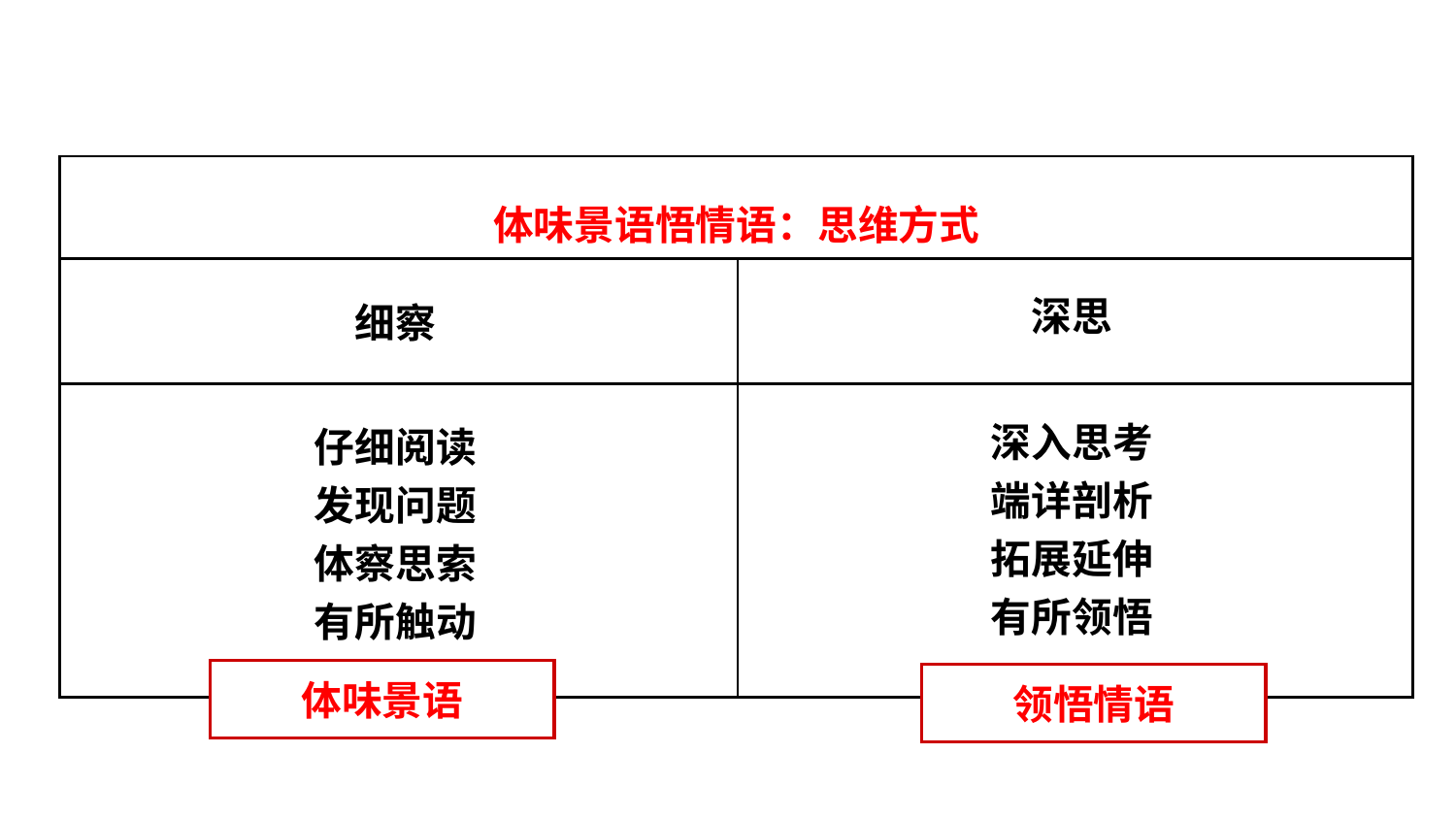

| 体味景语悟情语：思维方式 |  |
| --- | --- |
|  |  |
|  |  |
深思
细察
深入思考
端详剖析
拓展延伸
有所领悟
仔细阅读
发现问题
体察思索
有所触动
体味景语
领悟情语